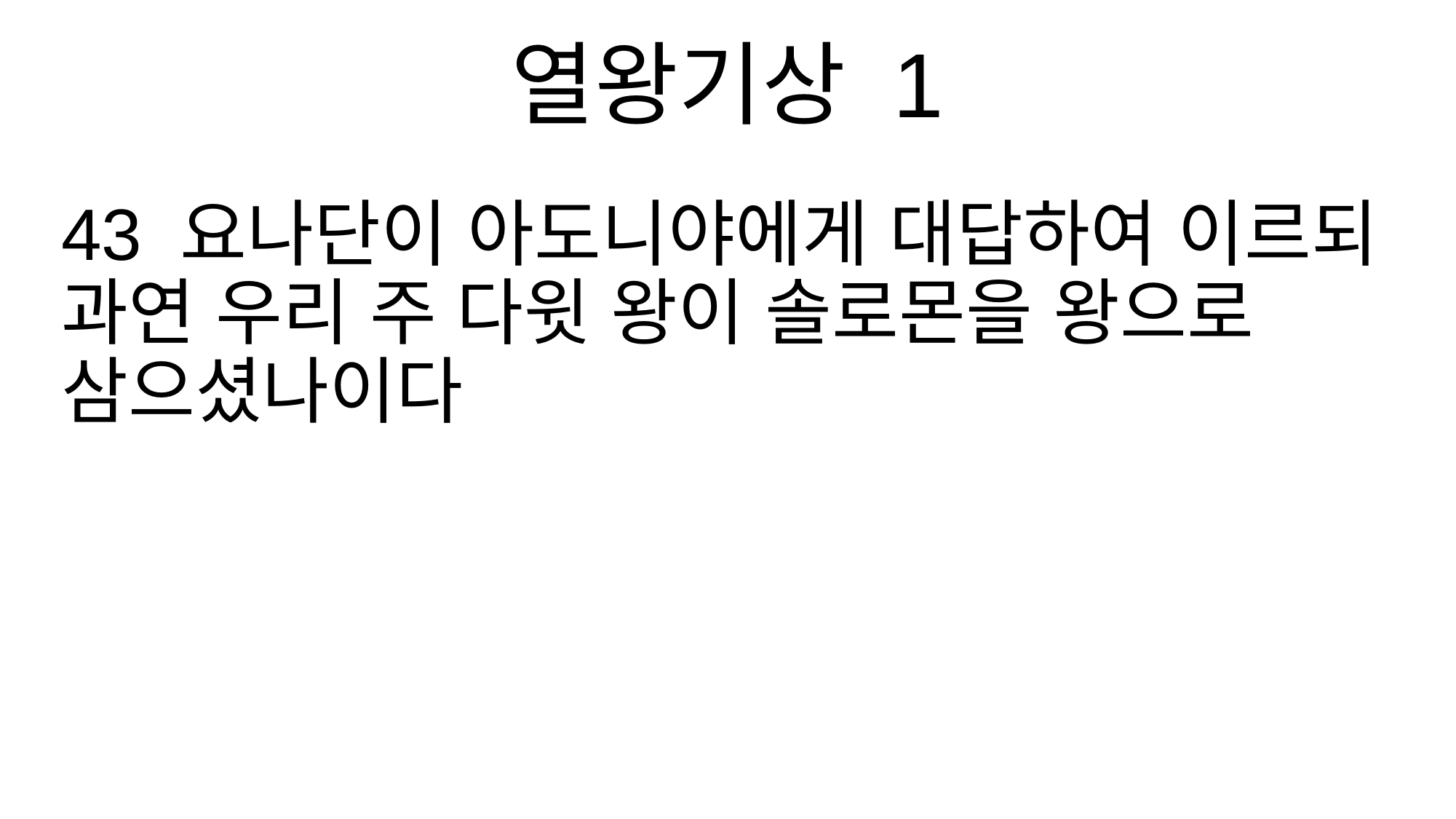

열왕기상 1
43 요나단이 아도니야에게 대답하여 이르되 과연 우리 주 다윗 왕이 솔로몬을 왕으로 삼으셨나이다